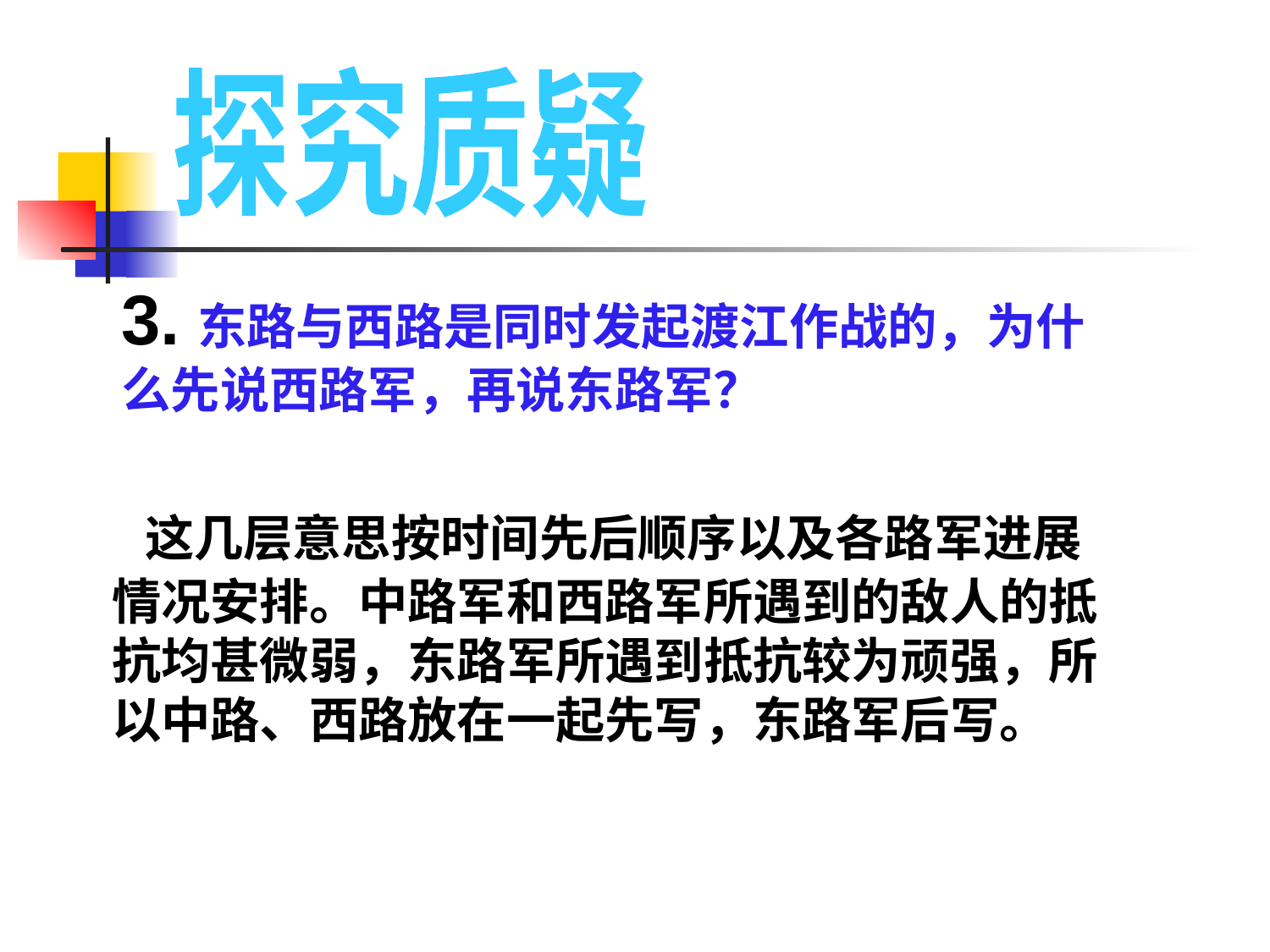

探究质疑
3.东路与西路是同时发起渡江作战的，为什么先说西路军，再说东路军？

 这几层意思按时间先后顺序以及各路军进展情况安排。中路军和西路军所遇到的敌人的抵抗均甚微弱，东路军所遇到抵抗较为顽强，所以中路、西路放在一起先写，东路军后写。